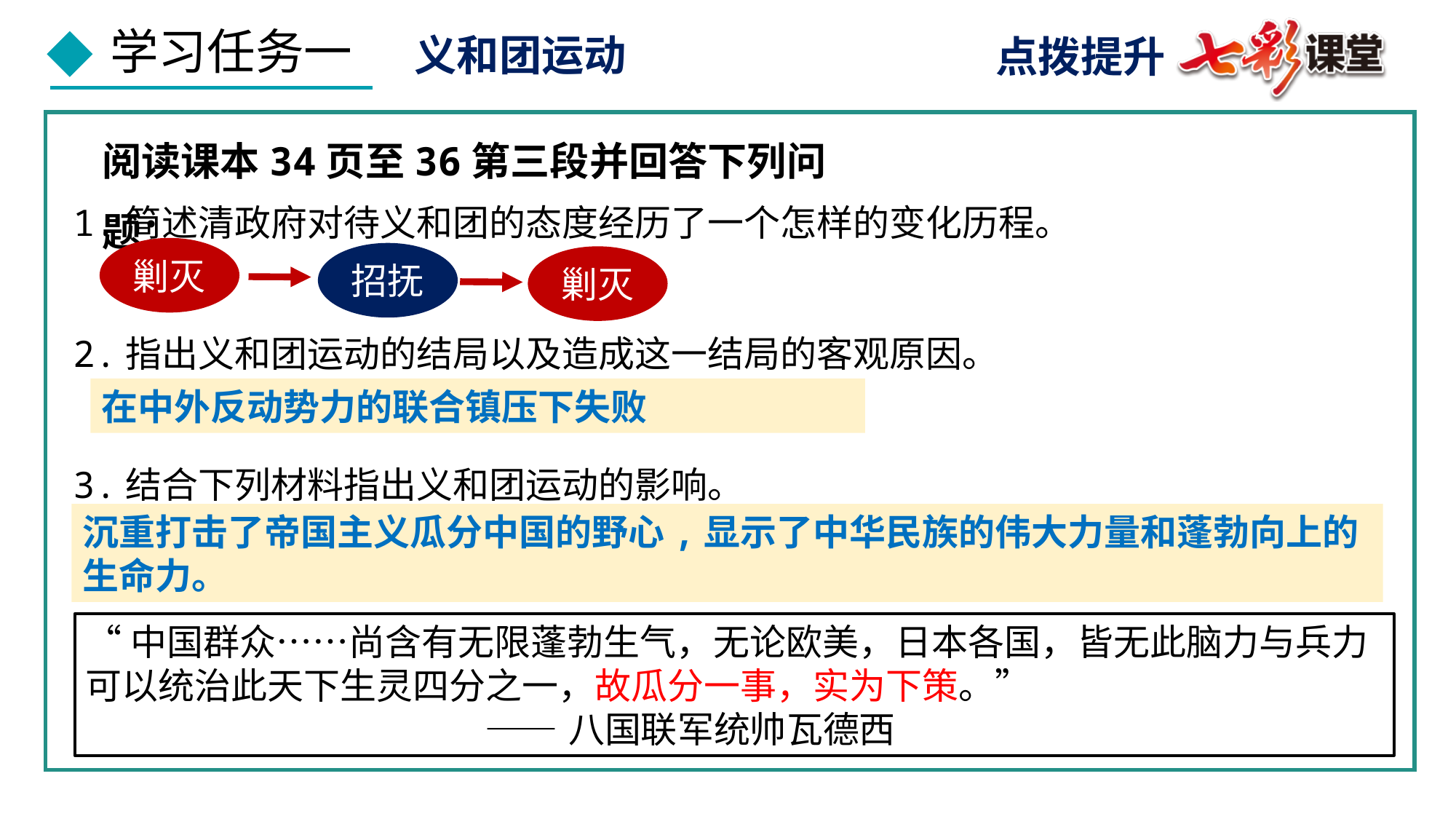

义和团运动
点拨提升
阅读课本34页至36第三段并回答下列问题：
1.简述清政府对待义和团的态度经历了一个怎样的变化历程。

2.指出义和团运动的结局以及造成这一结局的客观原因。

3.结合下列材料指出义和团运动的影响。
剿灭
招抚
剿灭
在中外反动势力的联合镇压下失败
沉重打击了帝国主义瓜分中国的野心,显示了中华民族的伟大力量和蓬勃向上的生命力。
“中国群众……尚含有无限蓬勃生气，无论欧美，日本各国，皆无此脑力与兵力可以统治此天下生灵四分之一，故瓜分一事，实为下策。”
                                                 ——八国联军统帅瓦德西